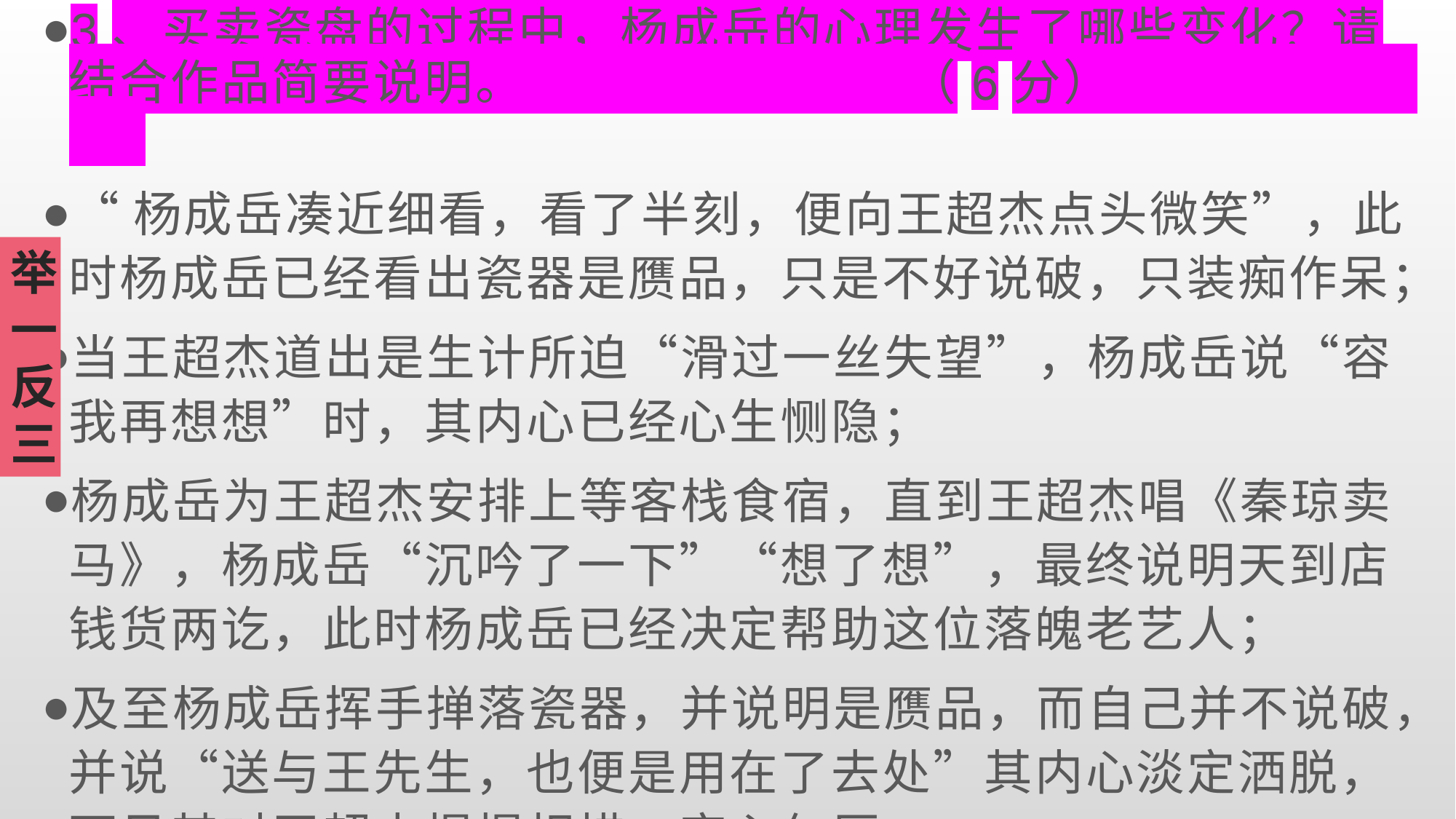

3、买卖瓷盘的过程中，杨成岳的心理发生了哪些变化？请结合作品简要说明。                             （6分）
“杨成岳凑近细看，看了半刻，便向王超杰点头微笑”，此时杨成岳已经看出瓷器是赝品，只是不好说破，只装痴作呆；
当王超杰道出是生计所迫“滑过一丝失望”，杨成岳说“容我再想想”时，其内心已经心生恻隐；
杨成岳为王超杰安排上等客栈食宿，直到王超杰唱《秦琼卖马》，杨成岳“沉吟了一下”“想了想”，最终说明天到店钱货两讫，此时杨成岳已经决定帮助这位落魄老艺人；
及至杨成岳挥手掸落瓷器，并说明是赝品，而自己并不说破，并说“送与王先生，也便是用在了去处”其内心淡定洒脱，可见其对王超杰惺惺相惜，宅心仁厚。
举一反三